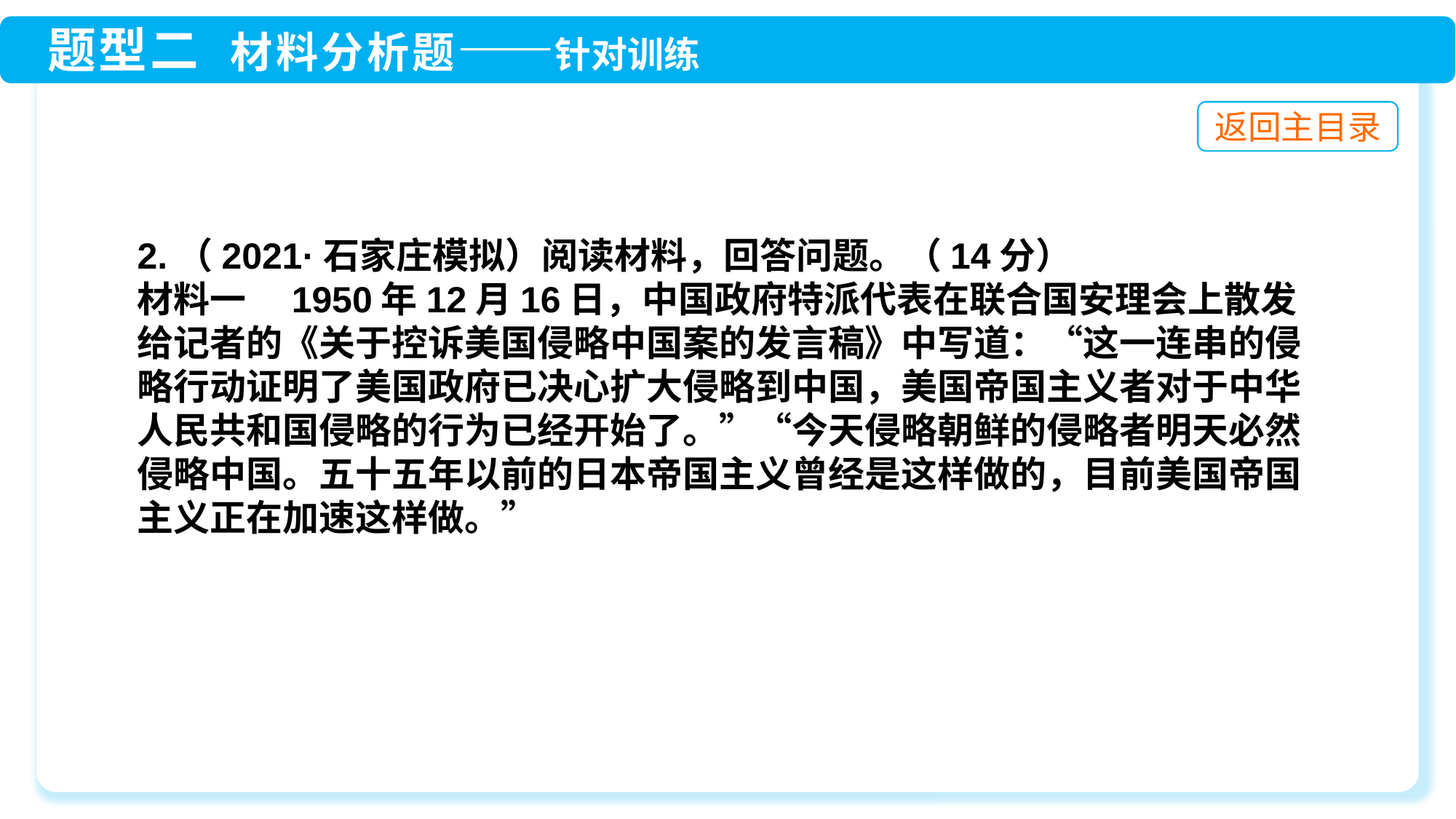

2.（2021·石家庄模拟）阅读材料，回答问题。（14分）
材料一　1950年12月16日，中国政府特派代表在联合国安理会上散发给记者的《关于控诉美国侵略中国案的发言稿》中写道：“这一连串的侵略行动证明了美国政府已决心扩大侵略到中国，美国帝国主义者对于中华人民共和国侵略的行为已经开始了。”“今天侵略朝鲜的侵略者明天必然侵略中国。五十五年以前的日本帝国主义曾经是这样做的，目前美国帝国主义正在加速这样做。”